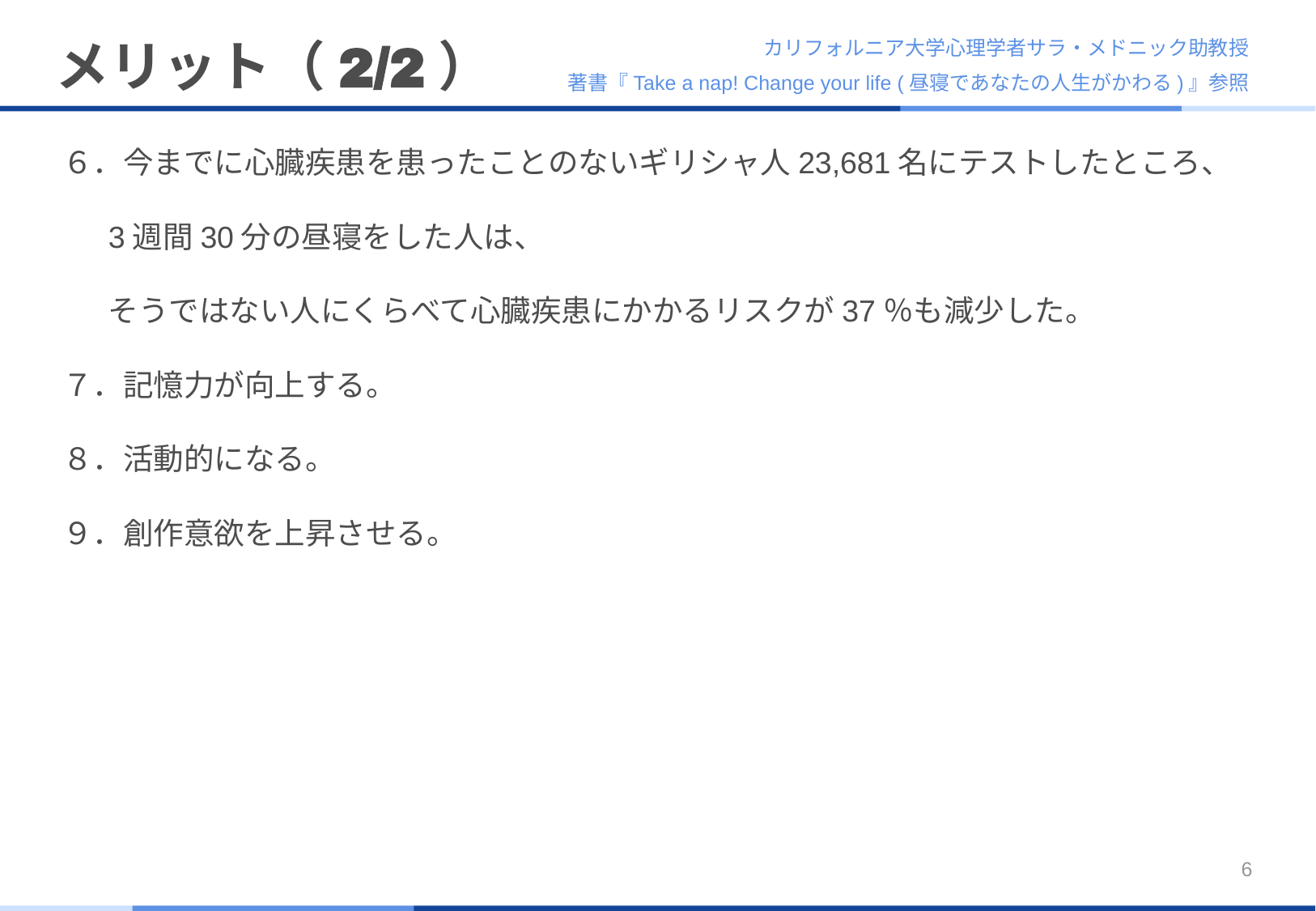

# メリット（2/2）
カリフォルニア大学心理学者サラ・メドニック助教授
著書『Take a nap! Change your life (昼寝であなたの人生がかわる)』参照
６．今までに心臓疾患を患ったことのないギリシャ人23,681名にテストしたところ、
	3週間30分の昼寝をした人は、
	そうではない人にくらべて心臓疾患にかかるリスクが37％も減少した。
７．記憶力が向上する。
８．活動的になる。
９．創作意欲を上昇させる。
6